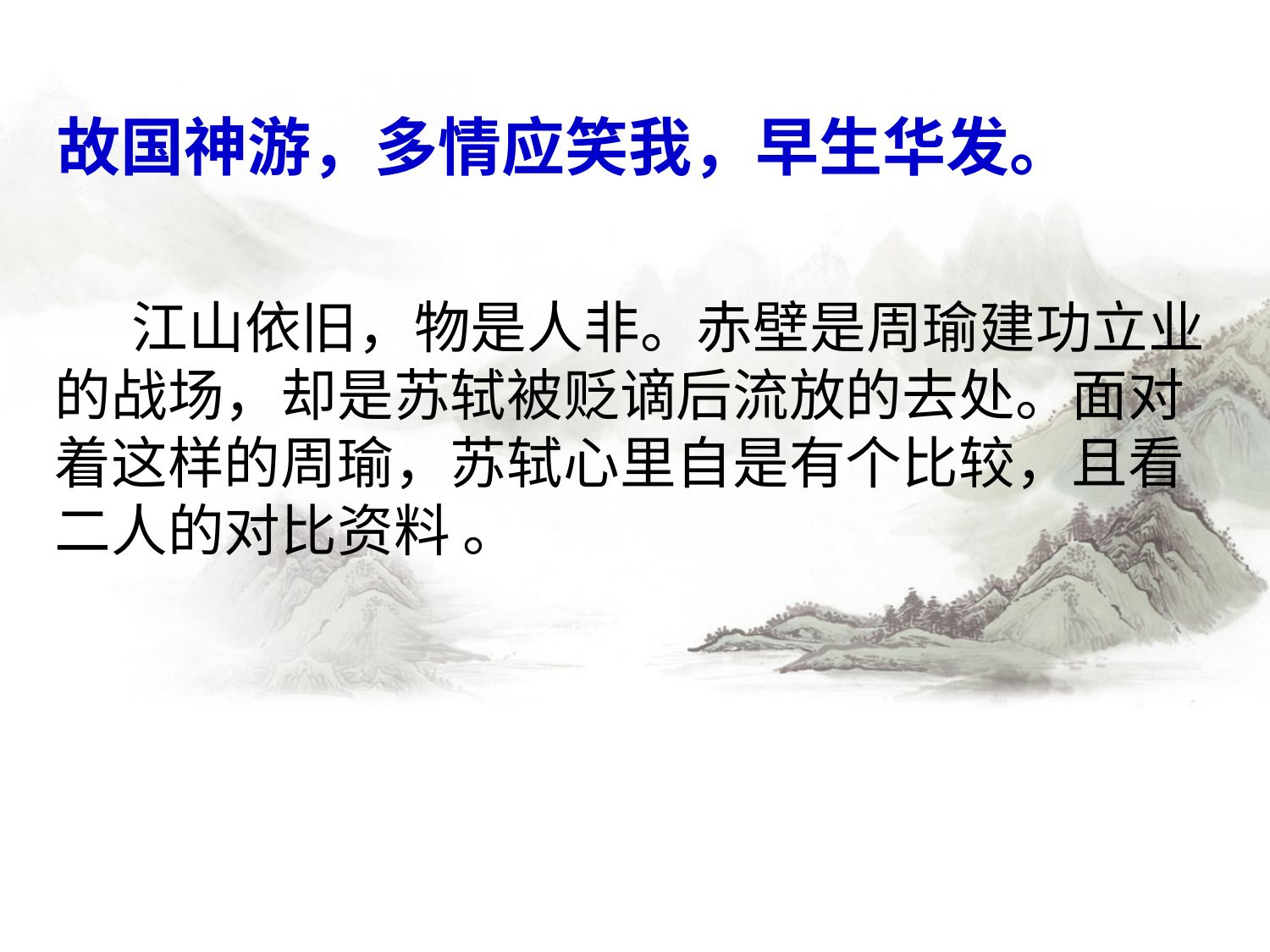

故国神游，多情应笑我，早生华发。
     江山依旧，物是人非。赤壁是周瑜建功立业的战场，却是苏轼被贬谪后流放的去处。面对着这样的周瑜，苏轼心里自是有个比较，且看二人的对比资料 。